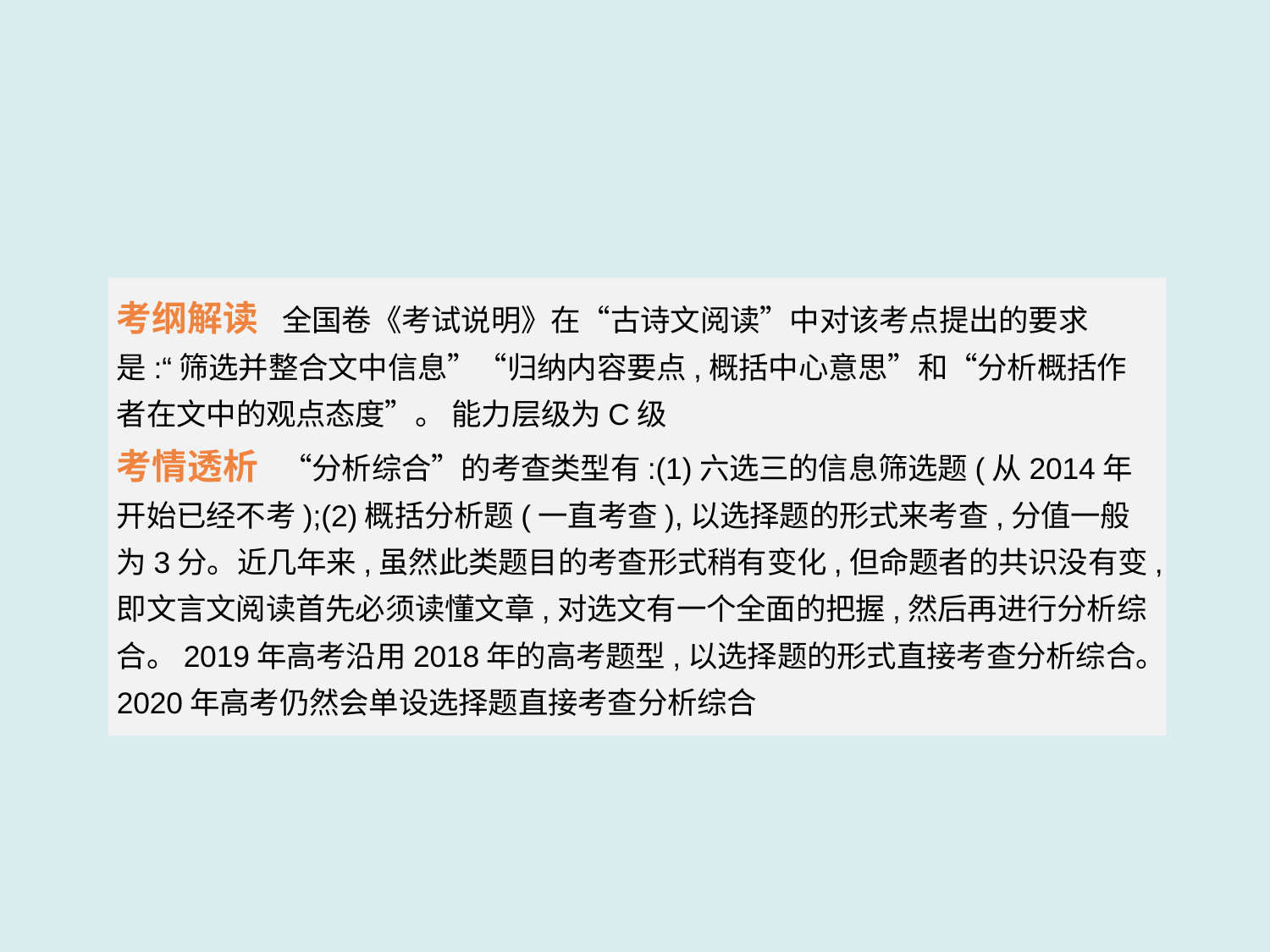

考纲解读   全国卷《考试说明》在“古诗文阅读”中对该考点提出的要求是:“筛选并整合文中信息”“归纳内容要点,概括中心意思”和“分析概括作者在文中的观点态度”。 能力层级为C级
考情透析   “分析综合”的考查类型有:(1)六选三的信息筛选题(从2014年开始已经不考);(2)概括分析题(一直考查),以选择题的形式来考查,分值一般为3分。近几年来,虽然此类题目的考查形式稍有变化,但命题者的共识没有变,即文言文阅读首先必须读懂文章,对选文有一个全面的把握,然后再进行分析综合。2019年高考沿用2018年的高考题型,以选择题的形式直接考查分析综合。2020年高考仍然会单设选择题直接考查分析综合